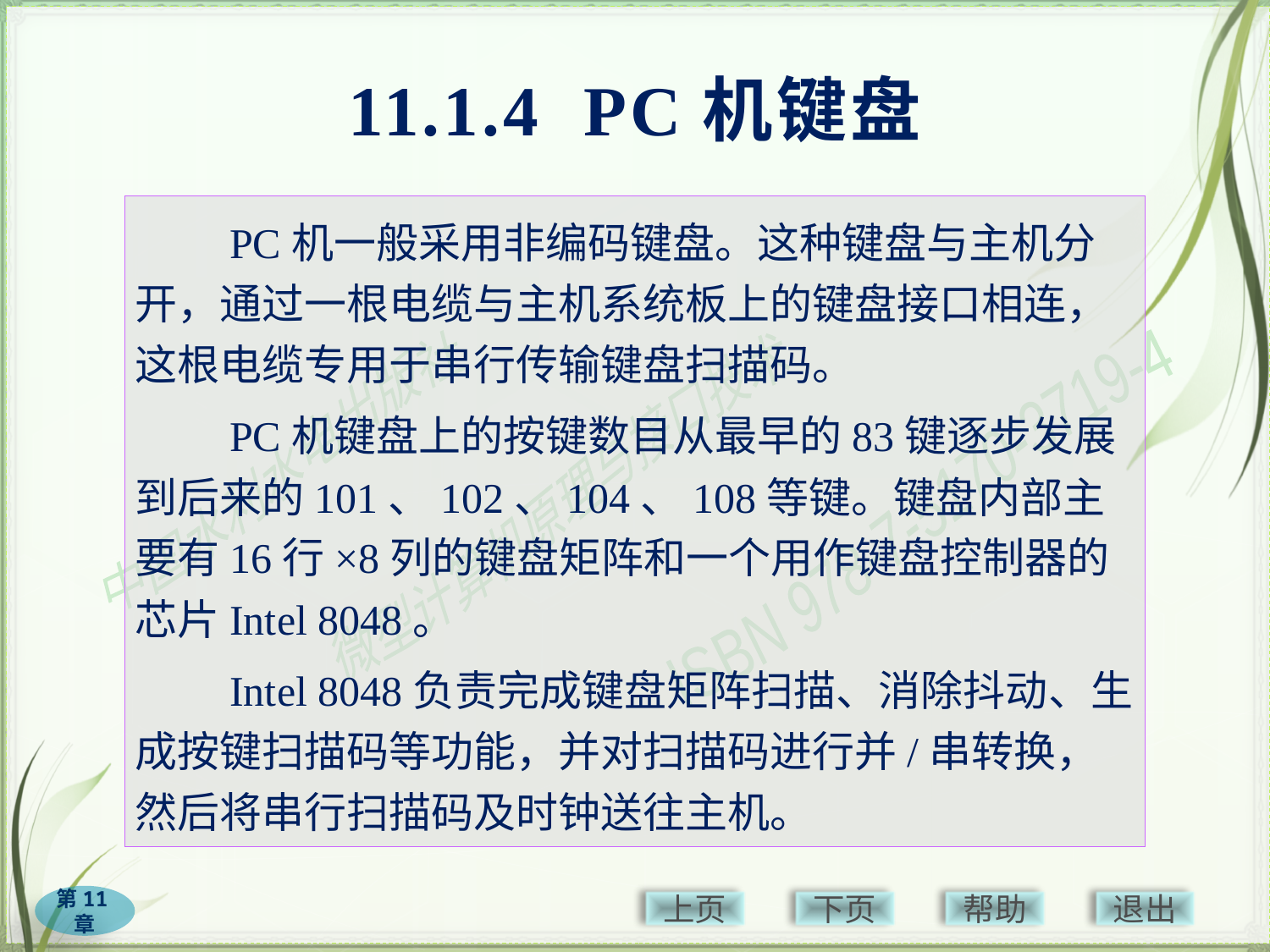

# 11.1.4  PC机键盘
　　PC机一般采用非编码键盘。这种键盘与主机分开，通过一根电缆与主机系统板上的键盘接口相连，这根电缆专用于串行传输键盘扫描码。
　　PC机键盘上的按键数目从最早的83键逐步发展到后来的101、102、104、108等键。键盘内部主要有16行×8列的键盘矩阵和一个用作键盘控制器的芯片Intel 8048。
　　Intel 8048负责完成键盘矩阵扫描、消除抖动、生成按键扫描码等功能，并对扫描码进行并/串转换，然后将串行扫描码及时钟送往主机。